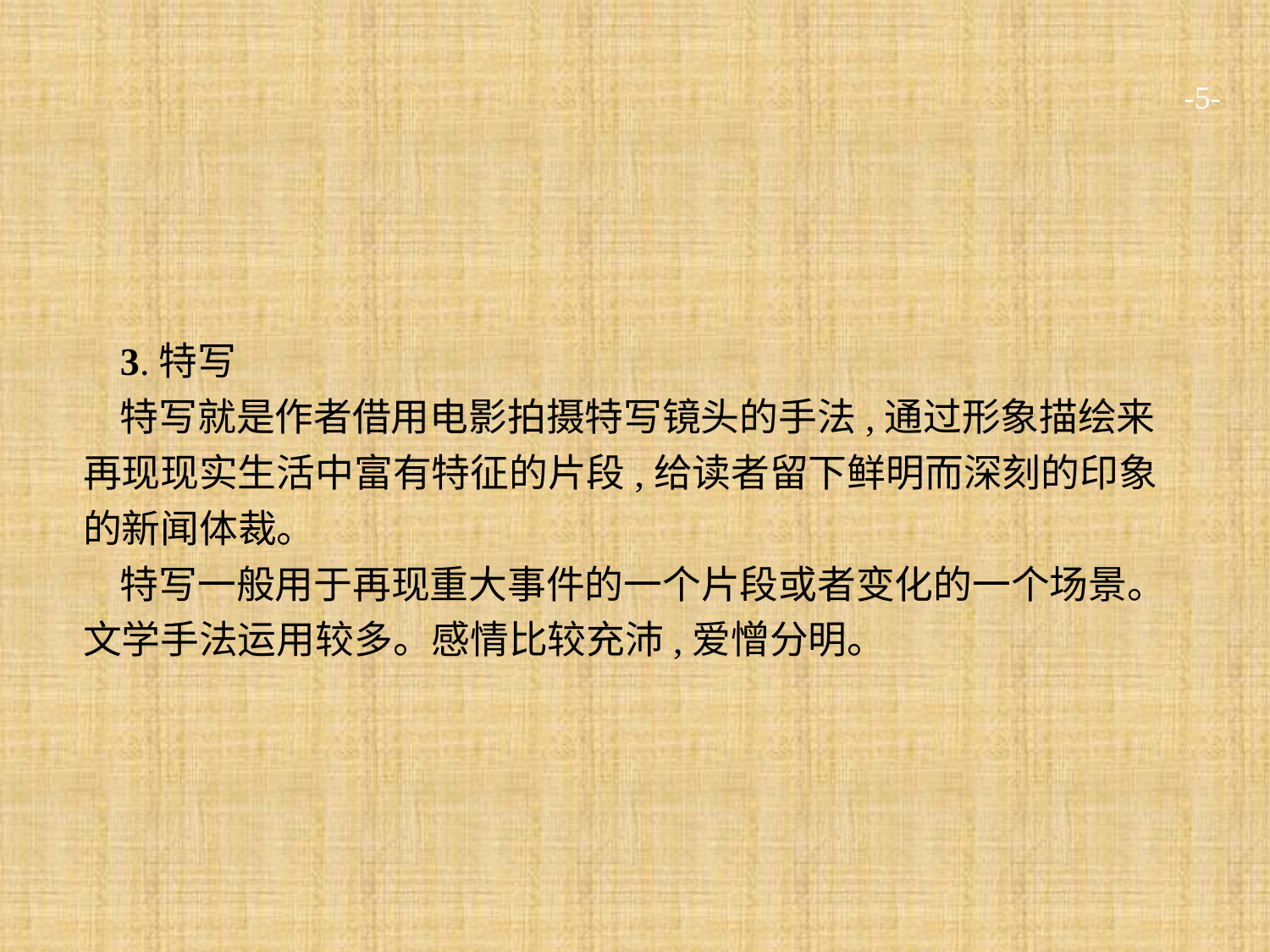

-5-
3.特写
特写就是作者借用电影拍摄特写镜头的手法,通过形象描绘来再现现实生活中富有特征的片段,给读者留下鲜明而深刻的印象的新闻体裁。
特写一般用于再现重大事件的一个片段或者变化的一个场景。文学手法运用较多。感情比较充沛,爱憎分明。